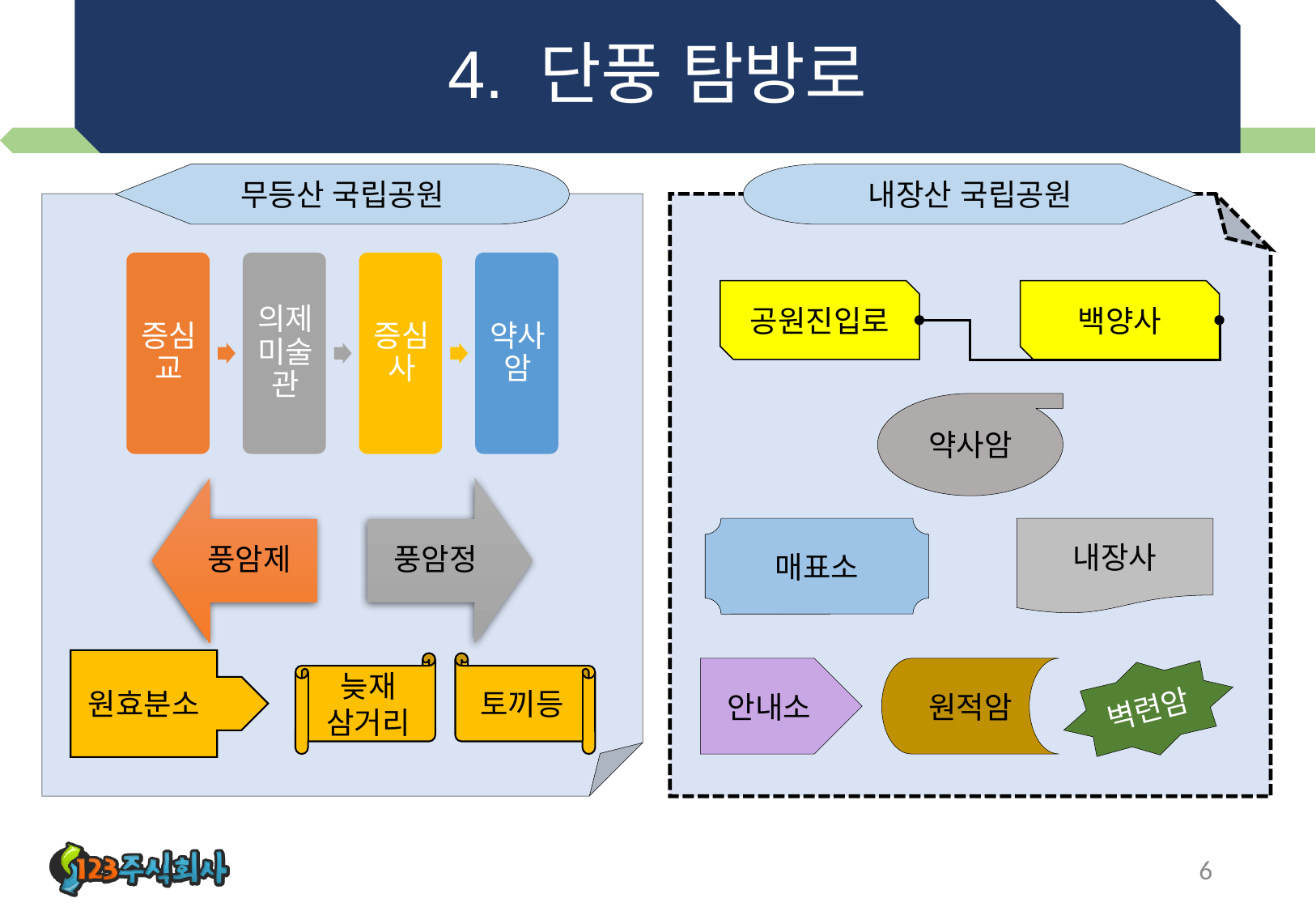

# 4. 단풍 탐방로
무등산 국립공원
내장산 국립공원

증심교

의제
미술관

증심사

약사암
공원진입로
백양사

약사암
풍암제
풍암정
매표소
내장사
원효분소
늦재
삼거리
토끼등
안내소
원적암
벽련암
6